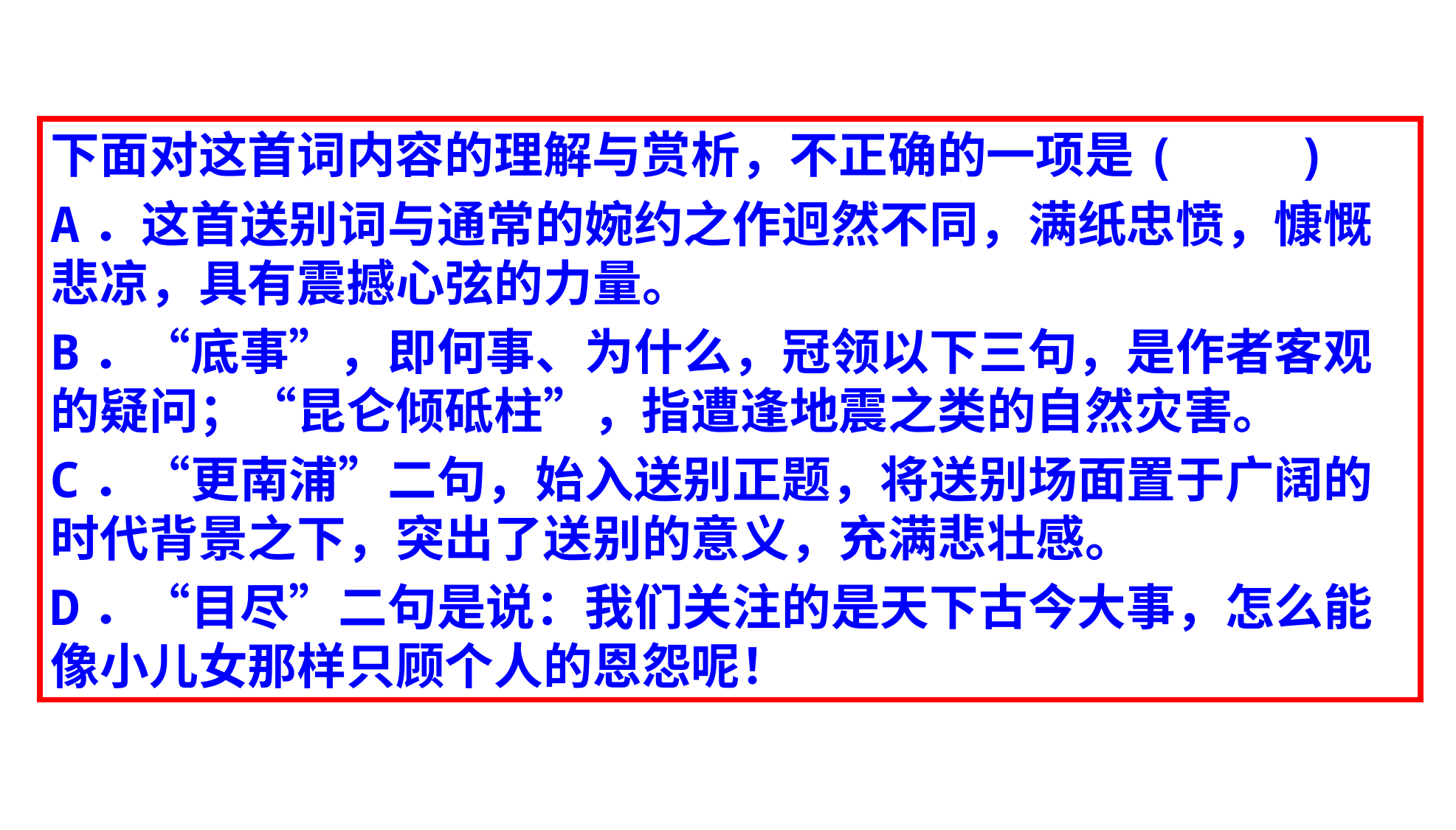

下面对这首词内容的理解与赏析，不正确的一项是(　　)
A．这首送别词与通常的婉约之作迥然不同，满纸忠愤，慷慨悲凉，具有震撼心弦的力量。
B．“底事”，即何事、为什么，冠领以下三句，是作者客观的疑问；“昆仑倾砥柱”，指遭逢地震之类的自然灾害。
C．“更南浦”二句，始入送别正题，将送别场面置于广阔的时代背景之下，突出了送别的意义，充满悲壮感。
D．“目尽”二句是说：我们关注的是天下古今大事，怎么能像小儿女那样只顾个人的恩怨呢！